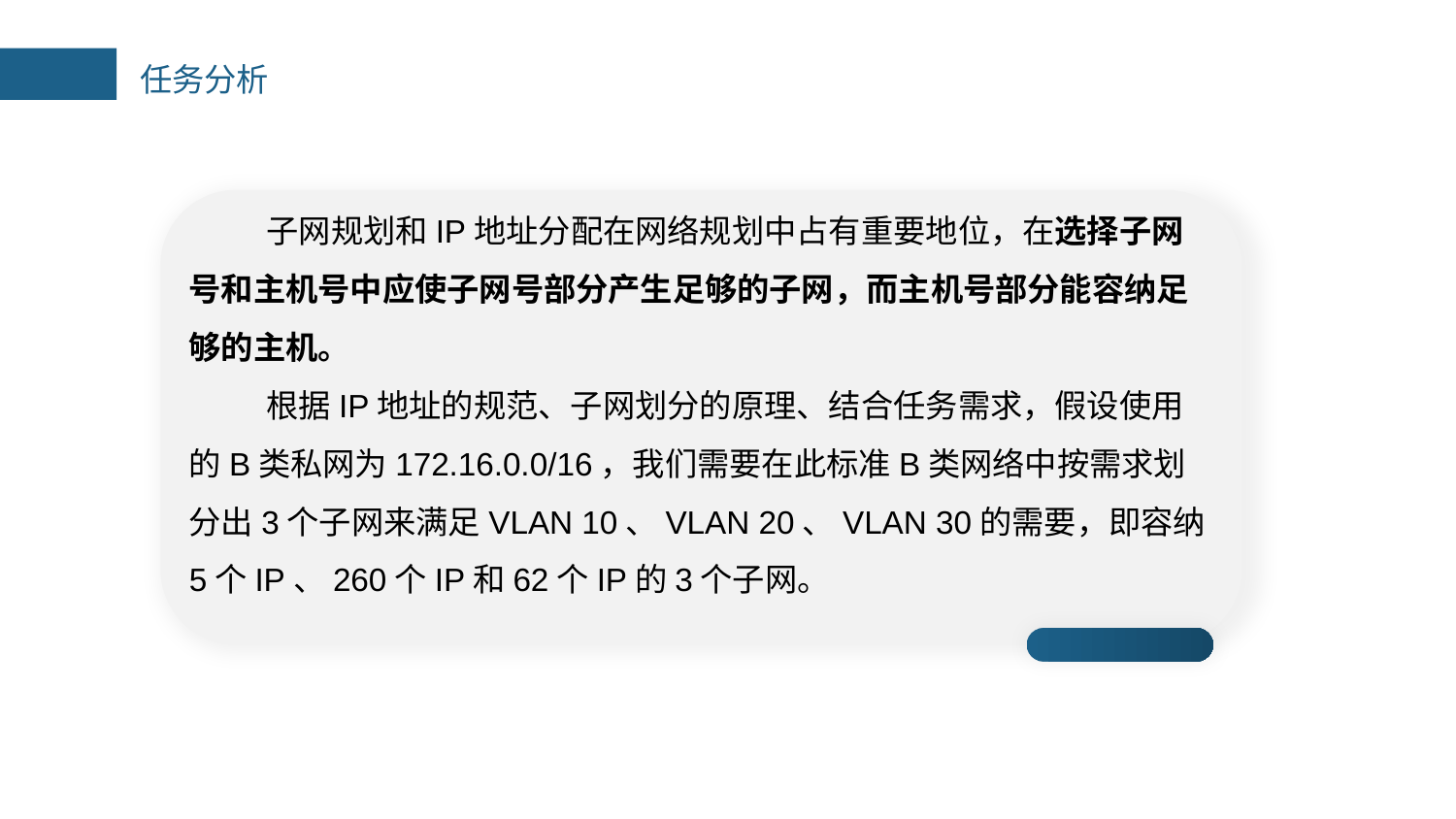

任务分析
子网规划和IP地址分配在网络规划中占有重要地位，在选择子网号和主机号中应使子网号部分产生足够的子网，而主机号部分能容纳足够的主机。
根据IP地址的规范、子网划分的原理、结合任务需求，假设使用的B类私网为172.16.0.0/16，我们需要在此标准B类网络中按需求划分出3个子网来满足VLAN 10、VLAN 20、VLAN 30的需要，即容纳5个IP、260个IP和62个IP的3个子网。